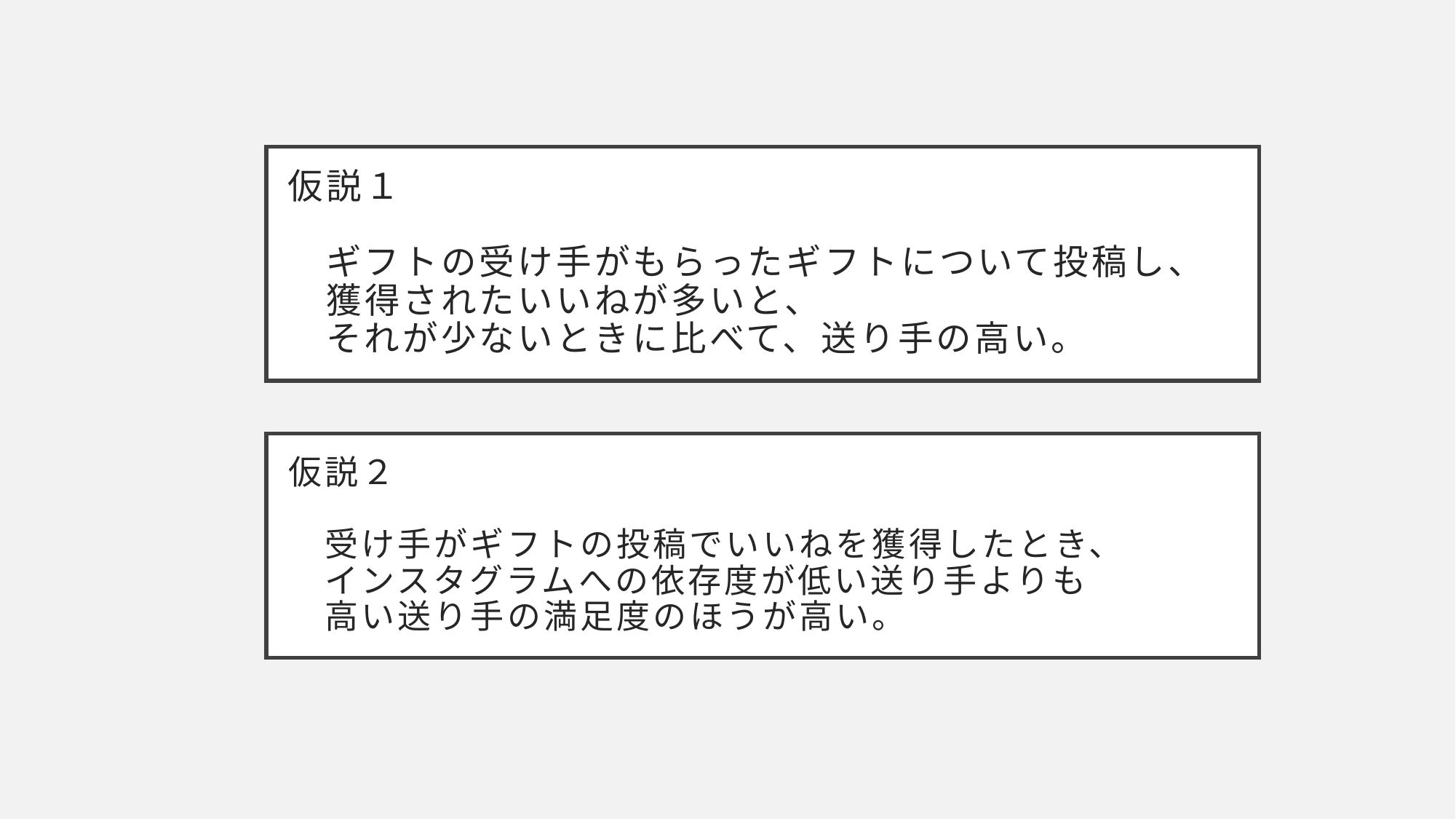

# 仮説１ 　ギフトの受け手がもらったギフトについて投稿し、 　獲得されたいいねが多いと、 　それが少ないときに比べて、送り手の高い。
仮説２
　受け手がギフトの投稿でいいねを獲得したとき、
　インスタグラムへの依存度が低い送り手よりも
　高い送り手の満足度のほうが高い。